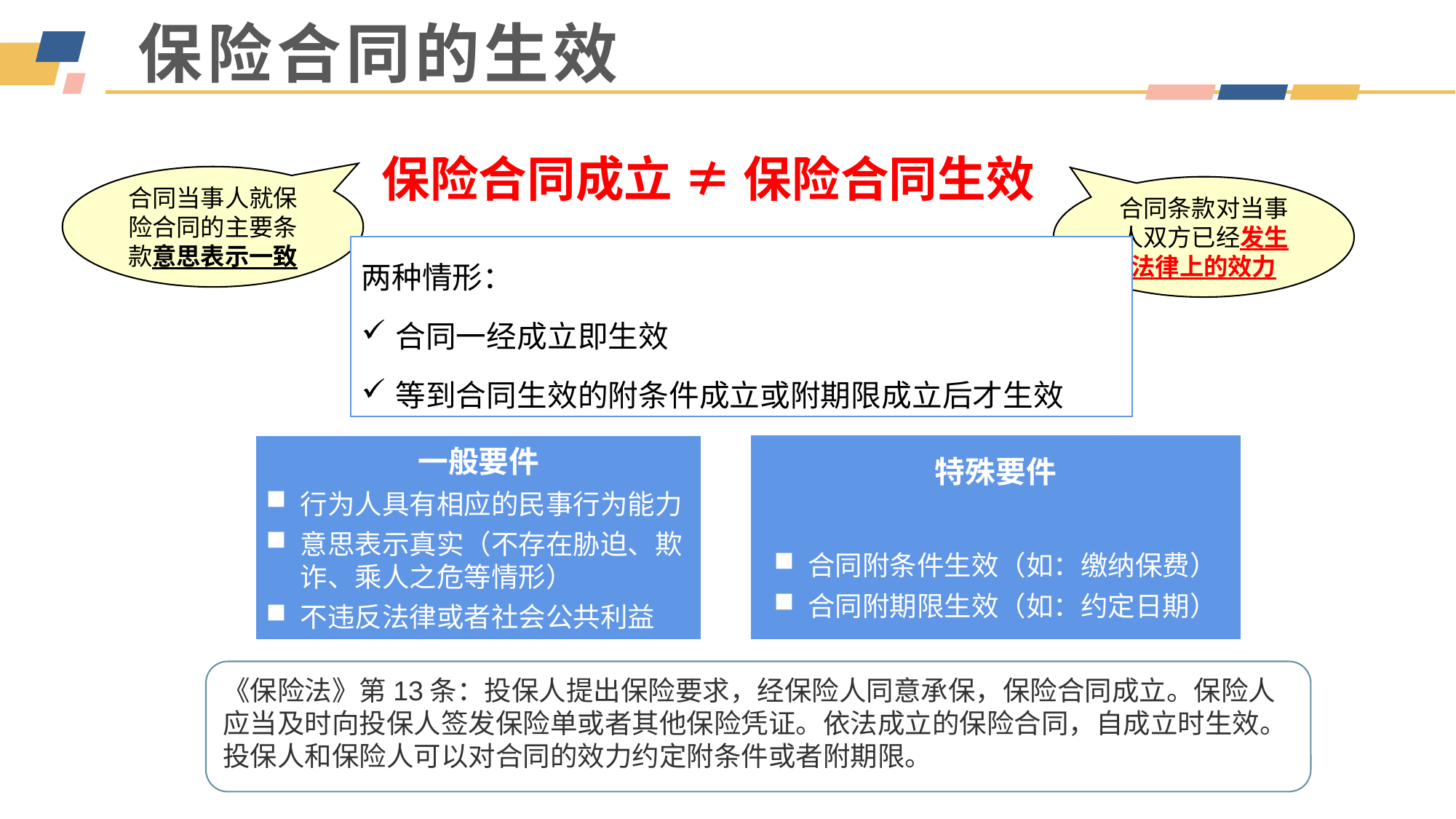

# 保险合同的生效

保险合同成立 ≠ 保险合同生效

合同当事人就保险合同的主要条款意思表示一致
合同条款对当事人双方已经发生法律上的效力
两种情形：
合同一经成立即生效
等到合同生效的附条件成立或附期限成立后才生效
特殊要件

合同附条件生效（如：缴纳保费）
合同附期限生效（如：约定日期）
一般要件
行为人具有相应的民事行为能力
意思表示真实（不存在胁迫、欺诈、乘人之危等情形）
不违反法律或者社会公共利益
《保险法》第13条：投保人提出保险要求，经保险人同意承保，保险合同成立。保险人应当及时向投保人签发保险单或者其他保险凭证。依法成立的保险合同，自成立时生效。投保人和保险人可以对合同的效力约定附条件或者附期限。